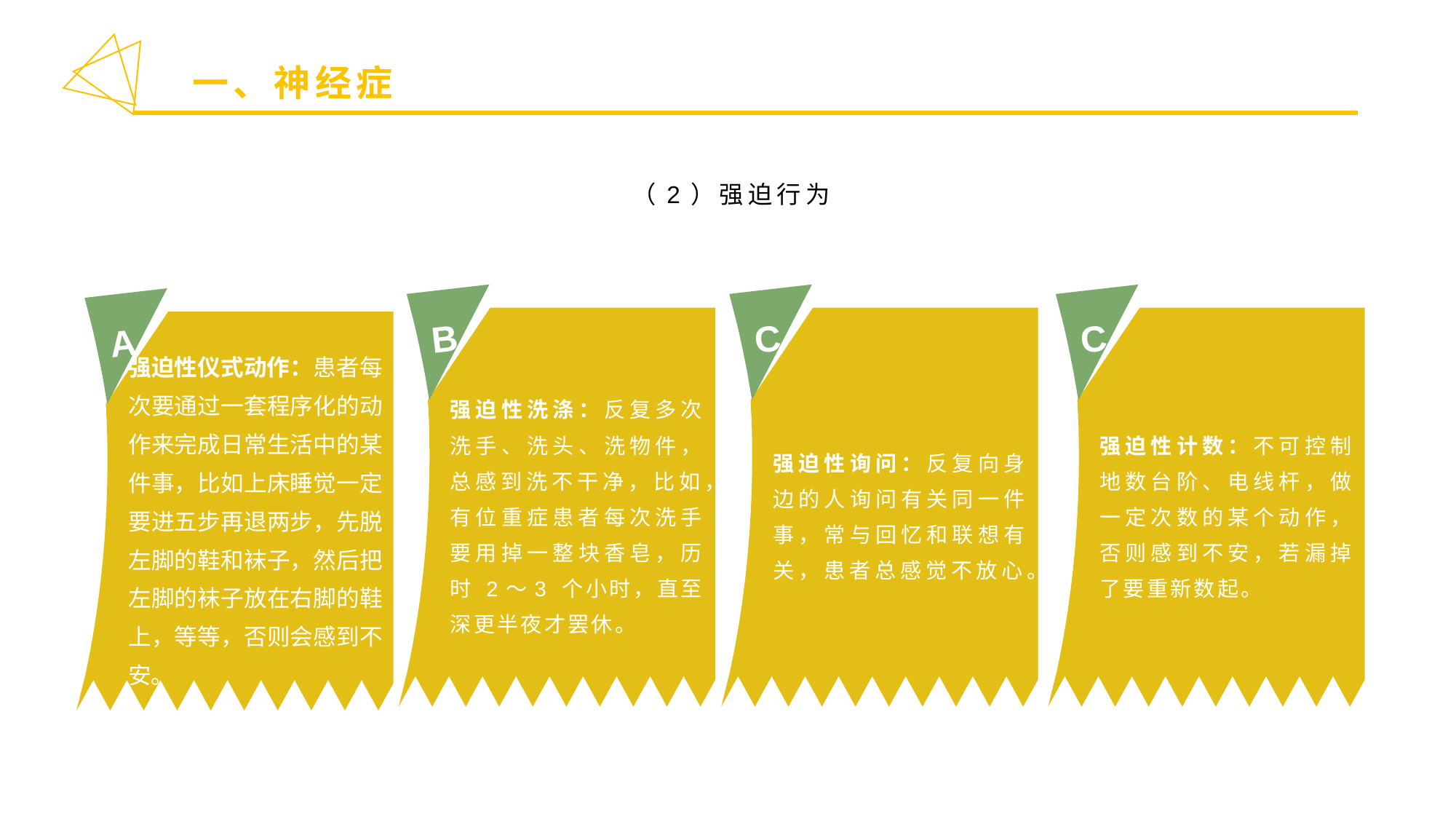

一、神经症
（2）强迫行为
B
强迫性洗涤：反复多次洗手、洗头、洗物件，总感到洗不干净，比如，有位重症患者每次洗手要用掉一整块香皂，历时 2～3 个小时，直至深更半夜才罢休。
C
C
强迫性询问：反复向身边的人询问有关同一件事，常与回忆和联想有关，患者总感觉不放心。
强迫性计数：不可控制地数台阶、电线杆，做一定次数的某个动作，否则感到不安，若漏掉了要重新数起。
A
强迫性仪式动作：患者每次要通过一套程序化的动作来完成日常生活中的某件事，比如上床睡觉一定要进五步再退两步，先脱左脚的鞋和袜子，然后把左脚的袜子放在右脚的鞋上，等等，否则会感到不安。